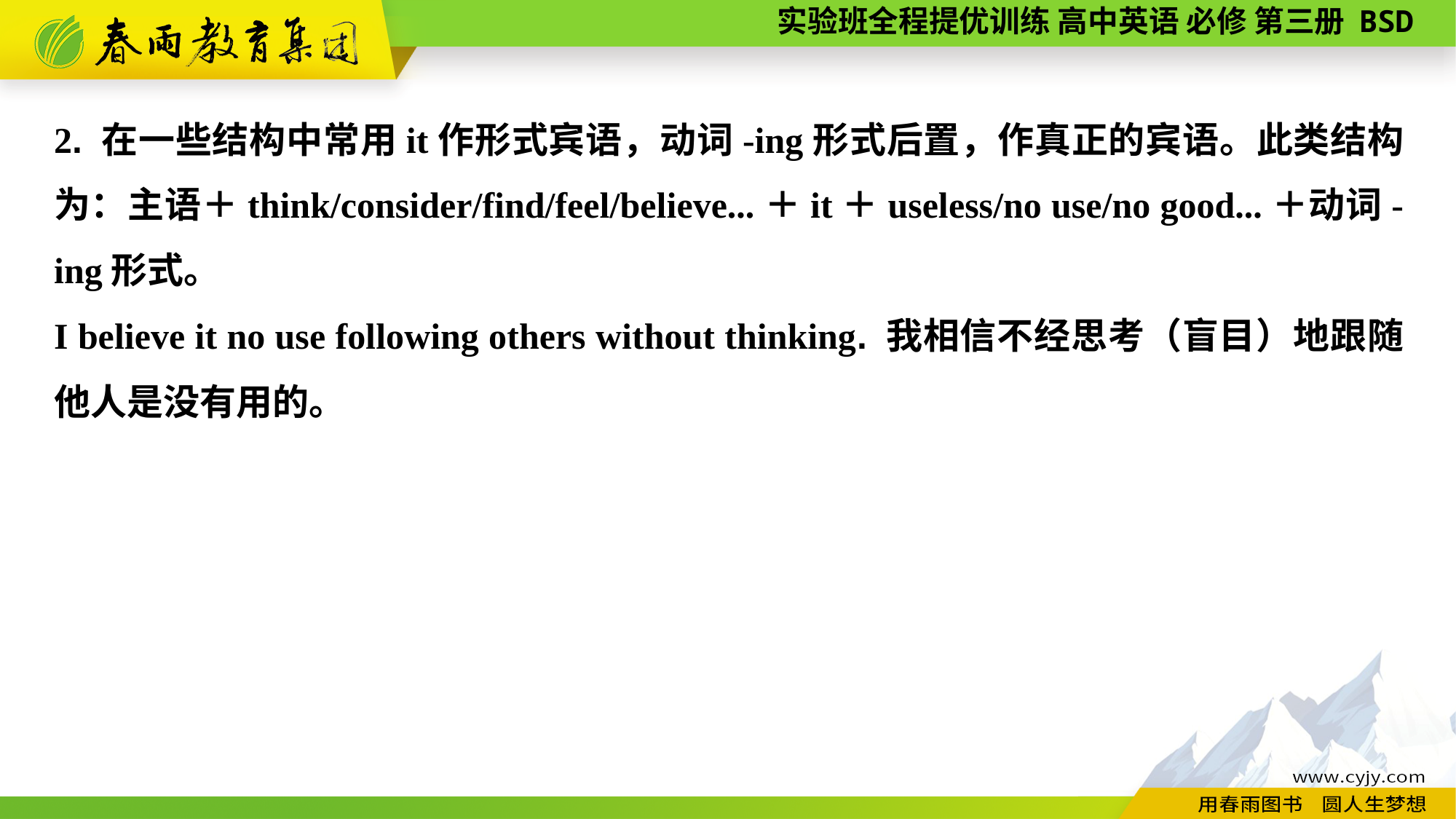

2. 在一些结构中常用it作形式宾语，动词-ing形式后置，作真正的宾语。此类结构为：主语＋think/consider/find/feel/believe...＋it＋useless/no use/no good...＋动词-ing形式。
I believe it no use following others without thinking. 我相信不经思考（盲目）地跟随他人是没有用的。